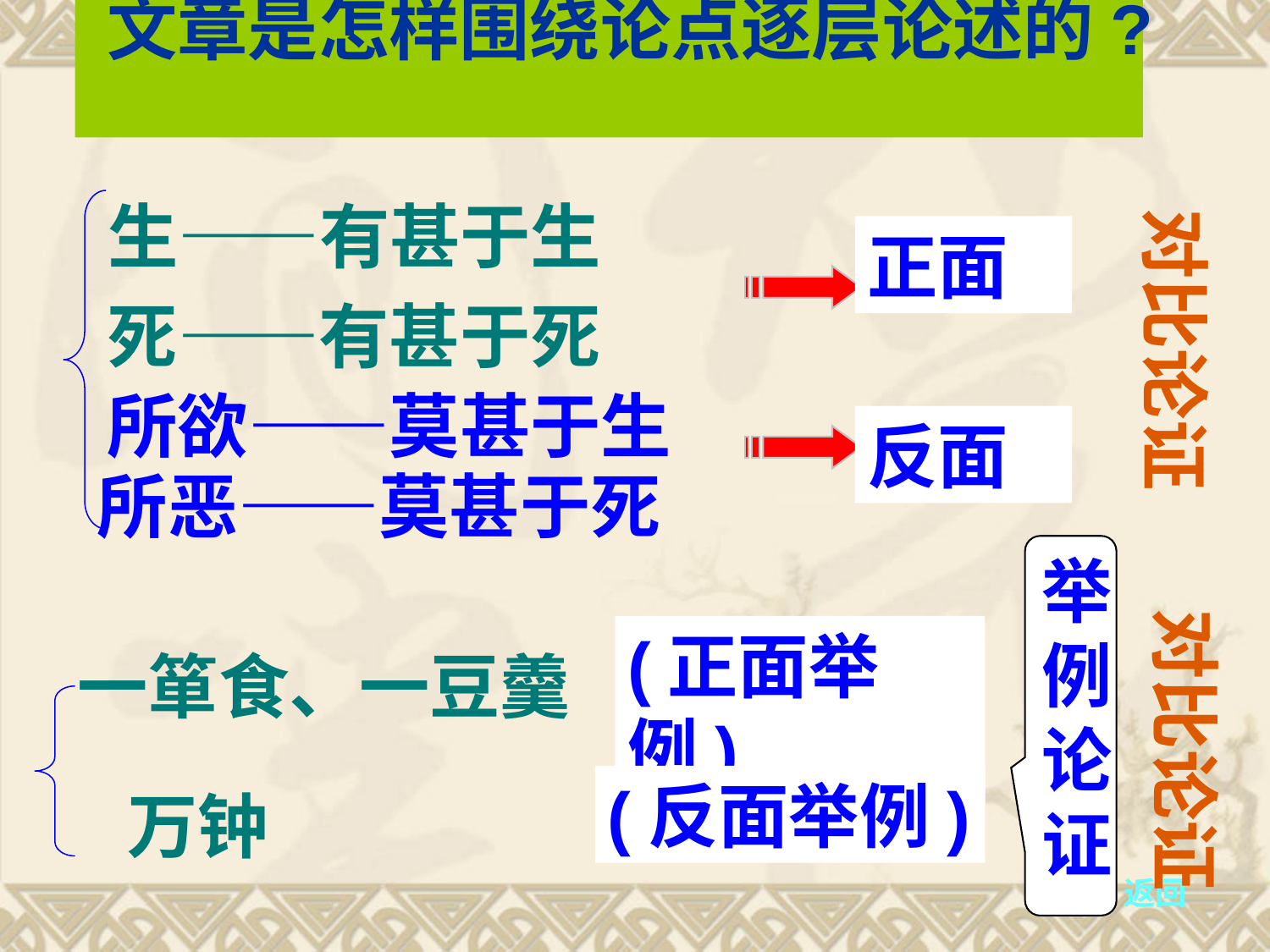

# 文章是怎样围绕论点逐层论述的?
生——有甚于生

对比论证
正面

死——有甚于死
所欲——莫甚于生
反面

所恶——莫甚于死

举例论证
对比论证
(正面举例)
一箪食、一豆羹

(反面举例)
万钟
返回